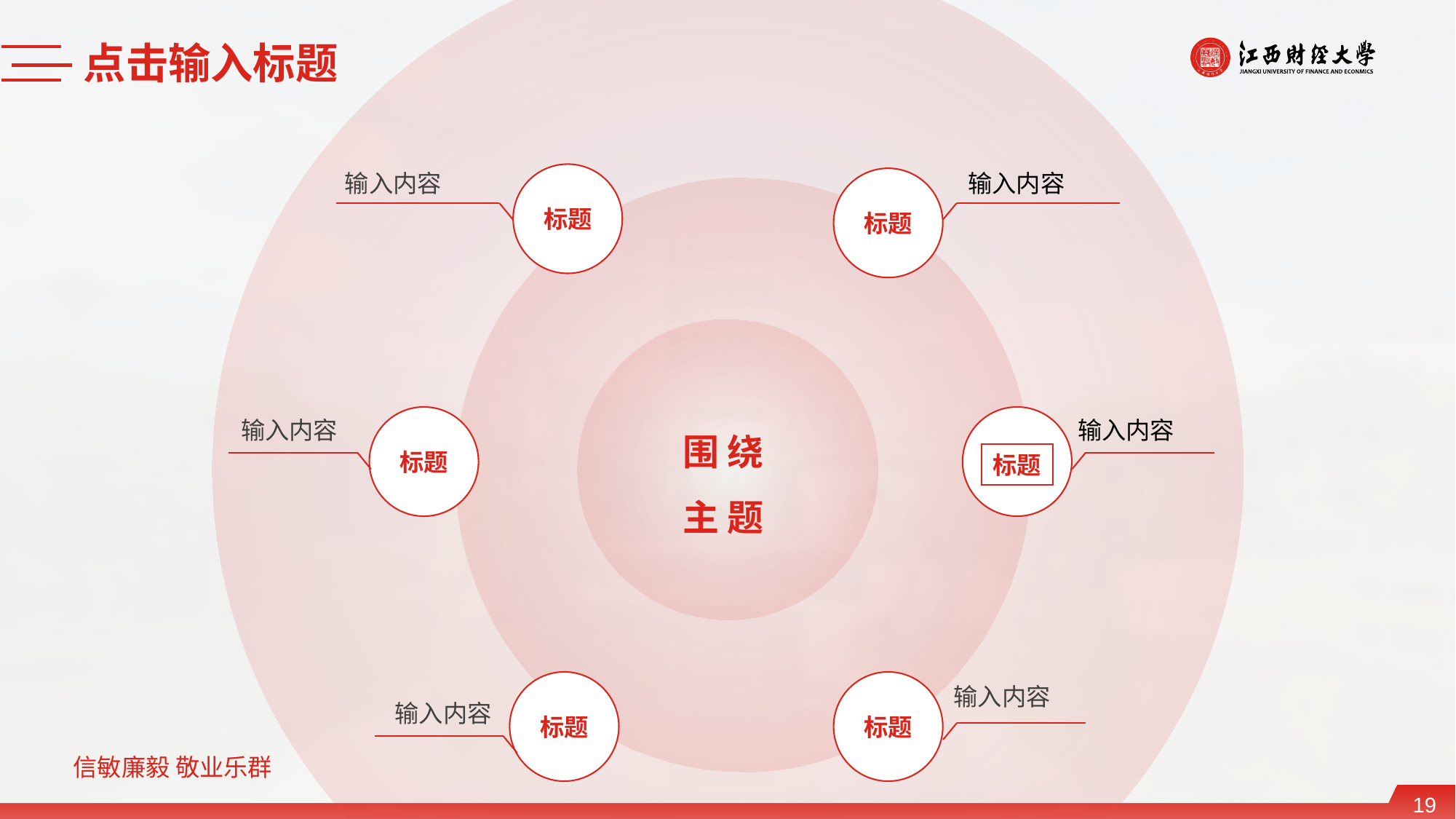

点击输入标题
输入内容
输入内容
标题
标题

围 绕
主 题
标题

标题
输入内容
输入内容
标题
标题
输入内容
输入内容
19